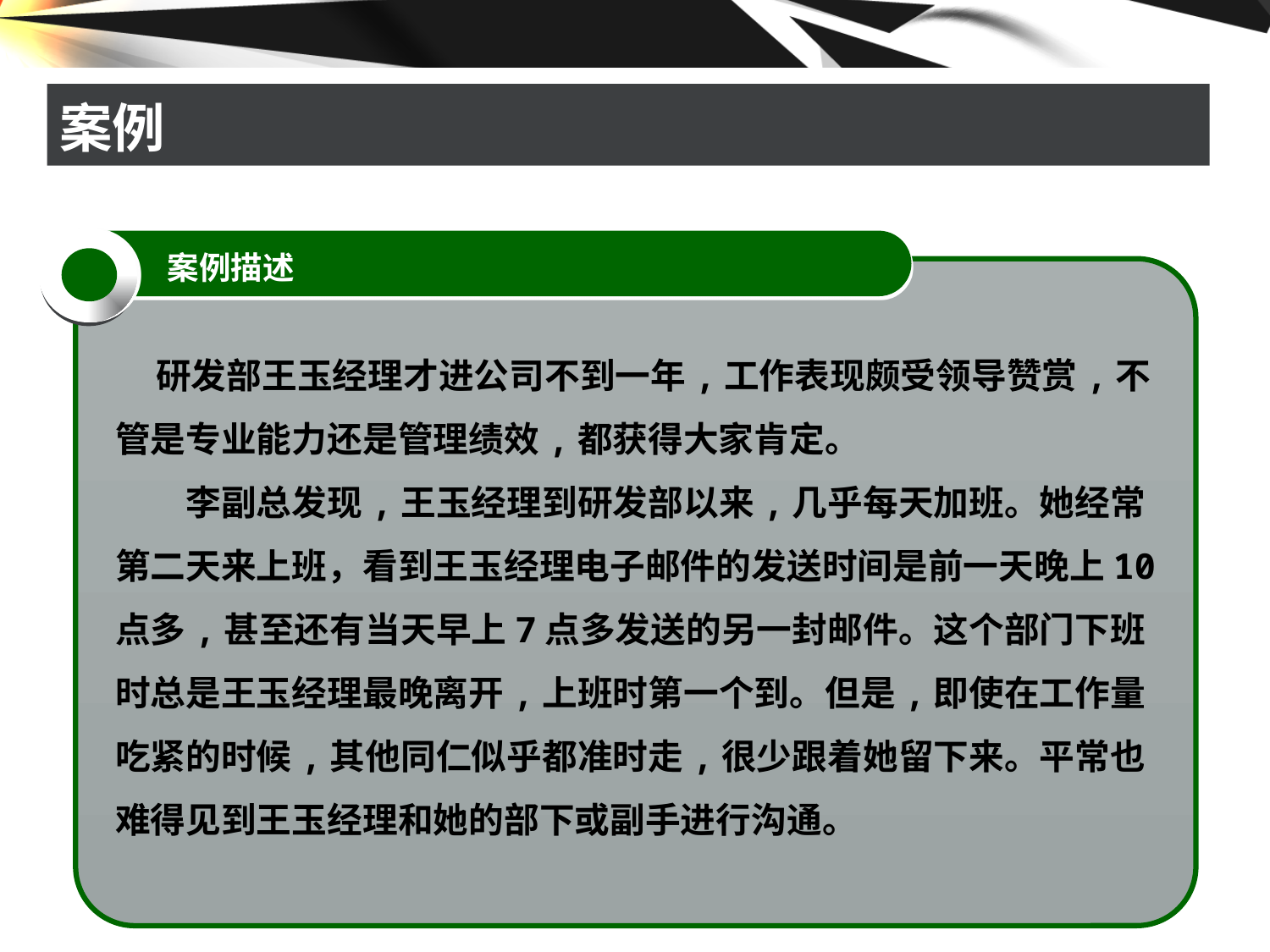

# 案例

案例描述

    研发部王玉经理才进公司不到一年,工作表现颇受领导赞赏,不管是专业能力还是管理绩效,都获得大家肯定。
　　李副总发现,王玉经理到研发部以来,几乎每天加班。她经常第二天来上班，看到王玉经理电子邮件的发送时间是前一天晚上10点多,甚至还有当天早上7点多发送的另一封邮件。这个部门下班时总是王玉经理最晚离开,上班时第一个到。但是,即使在工作量吃紧的时候,其他同仁似乎都准时走,很少跟着她留下来。平常也难得见到王玉经理和她的部下或副手进行沟通。